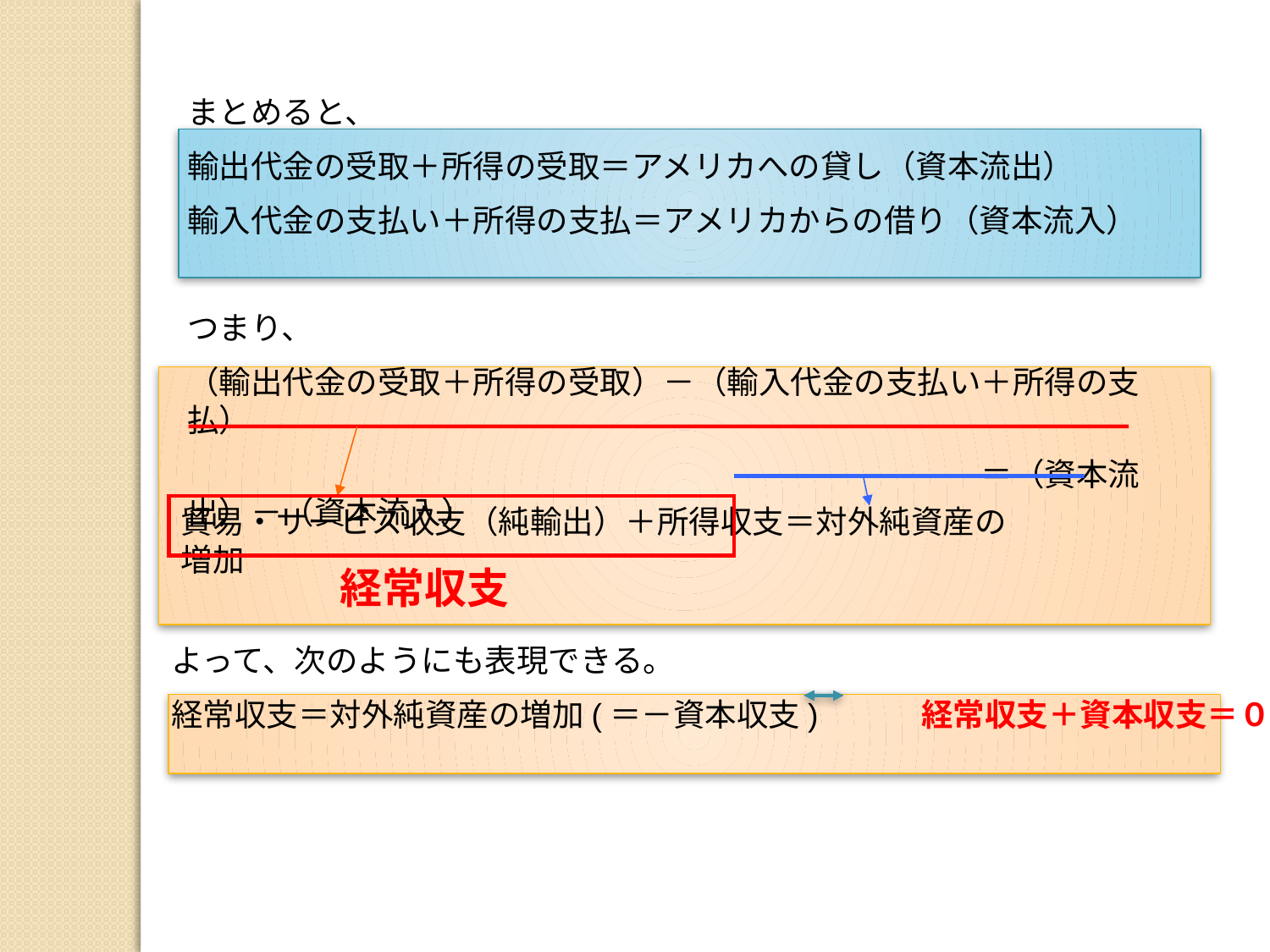

まとめると、
輸出代金の受取＋所得の受取＝アメリカへの貸し（資本流出）
輸入代金の支払い＋所得の支払＝アメリカからの借り（資本流入）

つまり、
（輸出代金の受取＋所得の受取）－（輸入代金の支払い＋所得の支払）
　　　　　　　　　　　　　　　　　　　　　　　　　＝（資本流出）－（資本流入）

貿易・サービス収支（純輸出）＋所得収支＝対外純資産の増加

経常収支
よって、次のようにも表現できる。
経常収支＝対外純資産の増加(＝－資本収支)　　　経常収支＋資本収支＝０